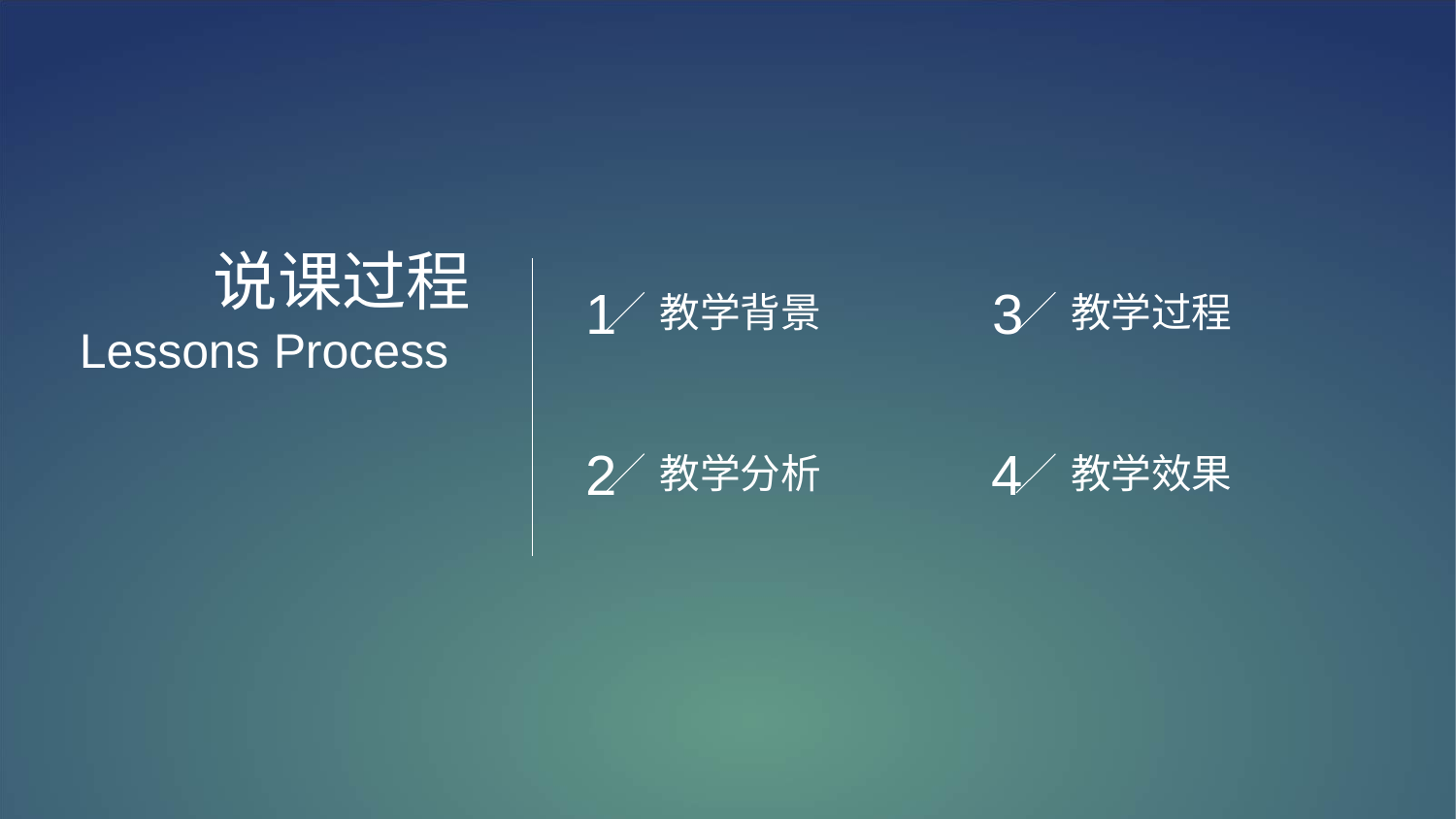

说课过程
Lessons Process
1
3
教学背景
教学过程
2
4
教学分析
教学效果